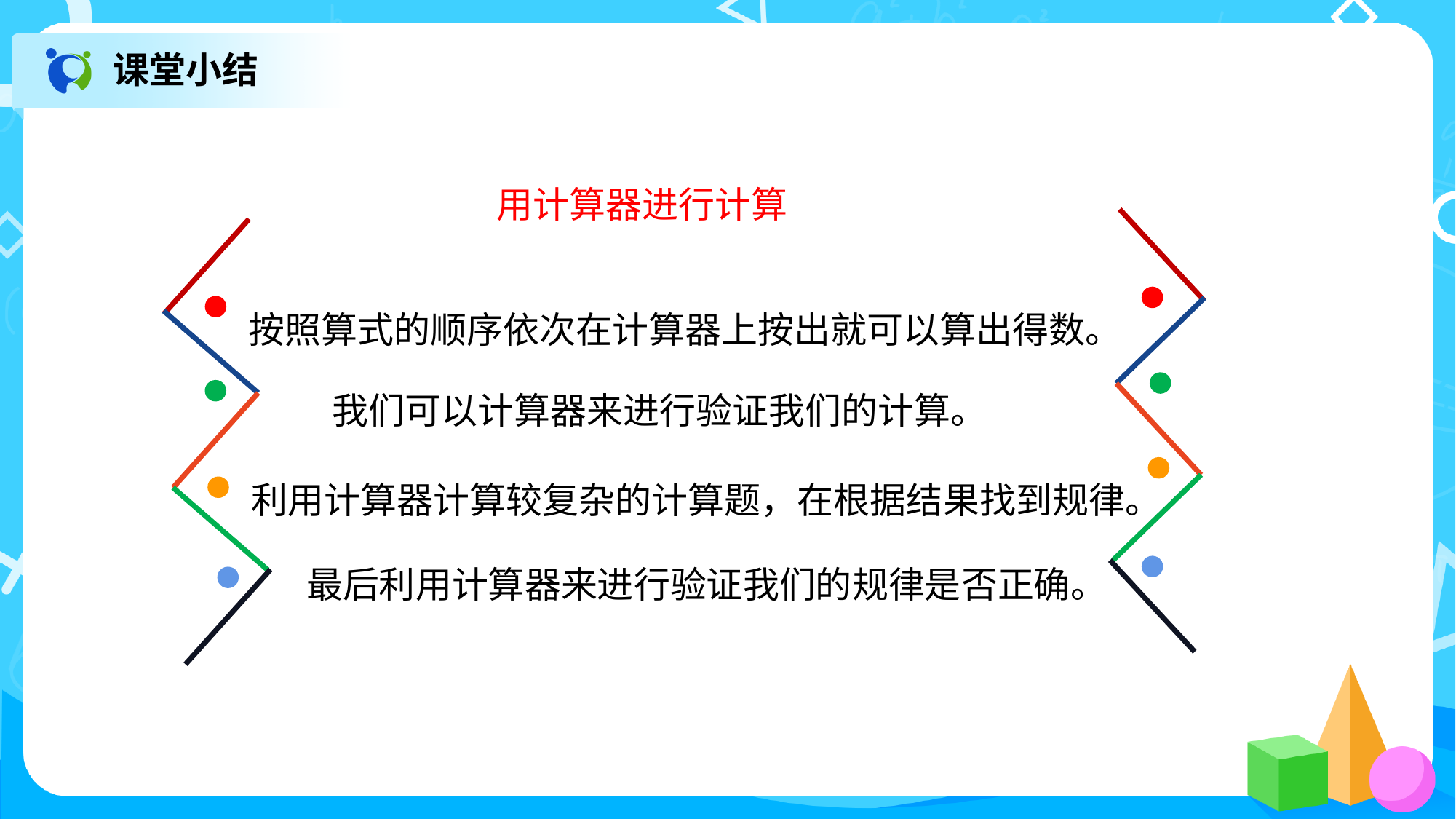

课堂小结
用计算器进行计算

    按照算式的顺序依次在计算器上按出就可以算出得数。

我们可以计算器来进行验证我们的计算。

    利用计算器计算较复杂的计算题，在根据结果找到规律。

          最后利用计算器来进行验证我们的规律是否正确。